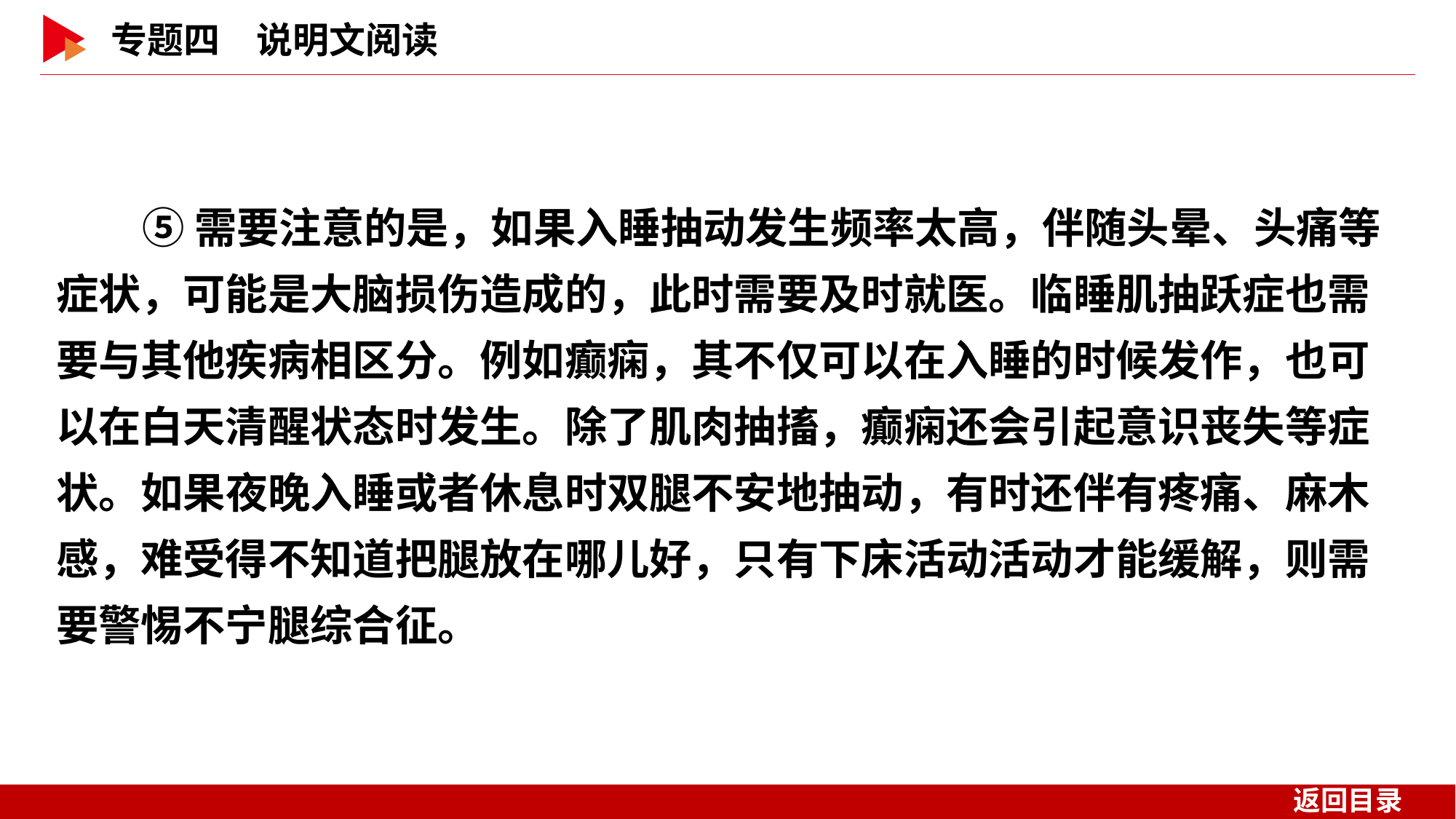

⑤需要注意的是，如果入睡抽动发生频率太高，伴随头晕、头痛等症状，可能是大脑损伤造成的，此时需要及时就医。临睡肌抽跃症也需要与其他疾病相区分。例如癫痫，其不仅可以在入睡的时候发作，也可以在白天清醒状态时发生。除了肌肉抽搐，癫痫还会引起意识丧失等症状。如果夜晚入睡或者休息时双腿不安地抽动，有时还伴有疼痛、麻木感，难受得不知道把腿放在哪儿好，只有下床活动活动才能缓解，则需要警惕不宁腿综合征。